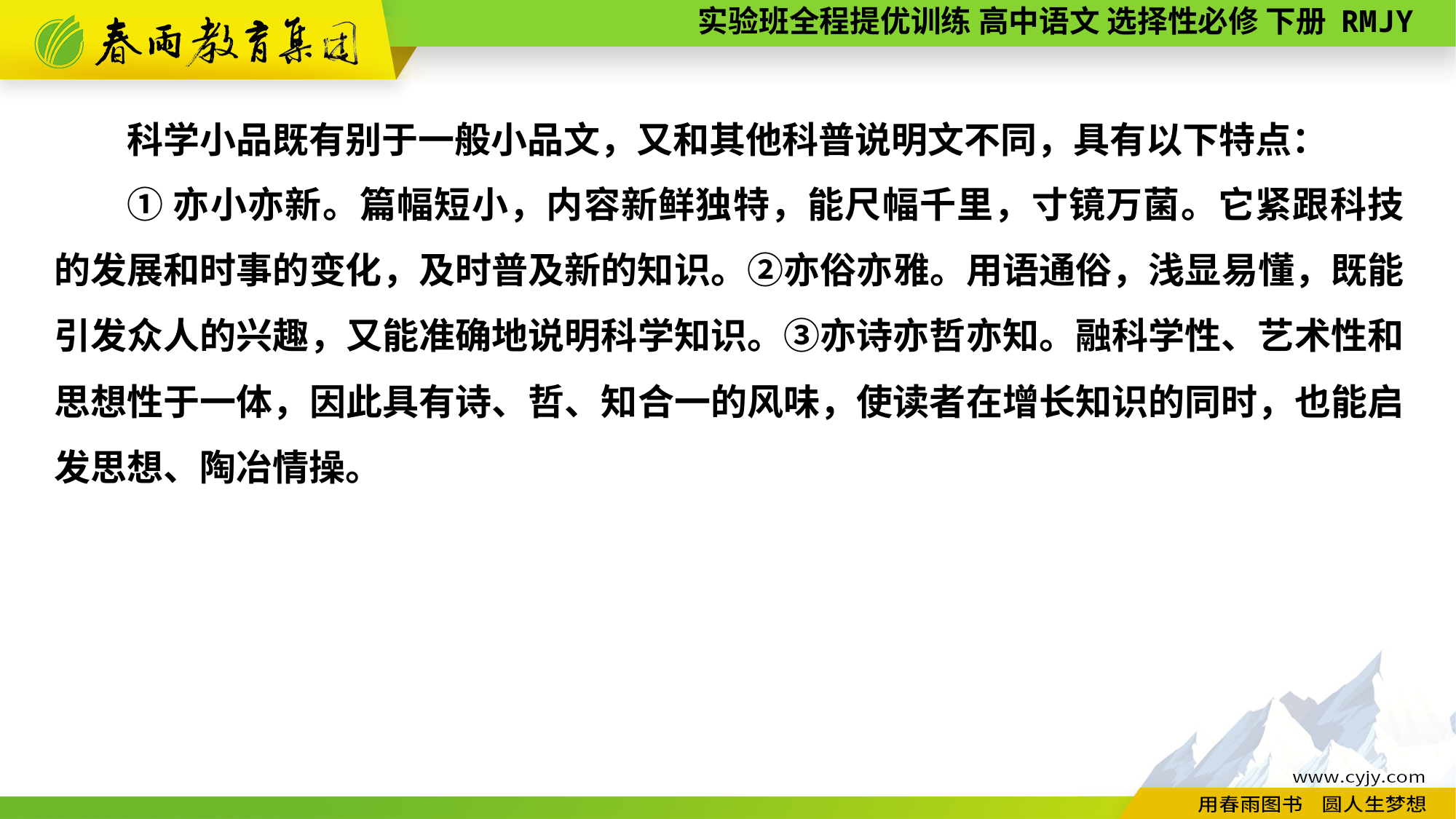

科学小品既有别于一般小品文，又和其他科普说明文不同，具有以下特点：
①亦小亦新。篇幅短小，内容新鲜独特，能尺幅千里，寸镜万菌。它紧跟科技的发展和时事的变化，及时普及新的知识。②亦俗亦雅。用语通俗，浅显易懂，既能引发众人的兴趣，又能准确地说明科学知识。③亦诗亦哲亦知。融科学性、艺术性和思想性于一体，因此具有诗、哲、知合一的风味，使读者在增长知识的同时，也能启发思想、陶冶情操。